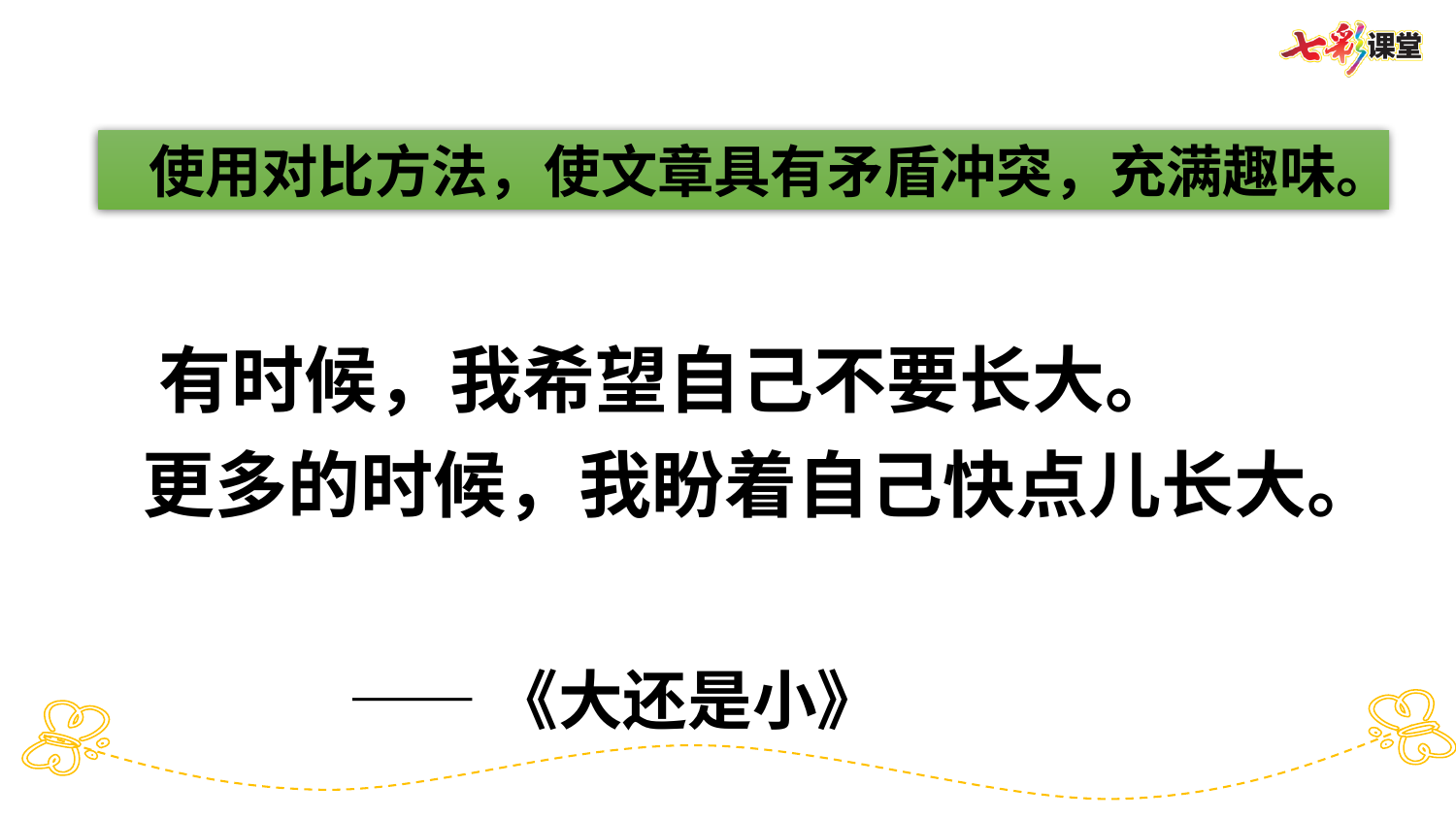

使用对比方法，使文章具有矛盾冲突，充满趣味。
    有时候，我希望自己不要长大。
   更多的时候，我盼着自己快点儿长大。
——《大还是小》